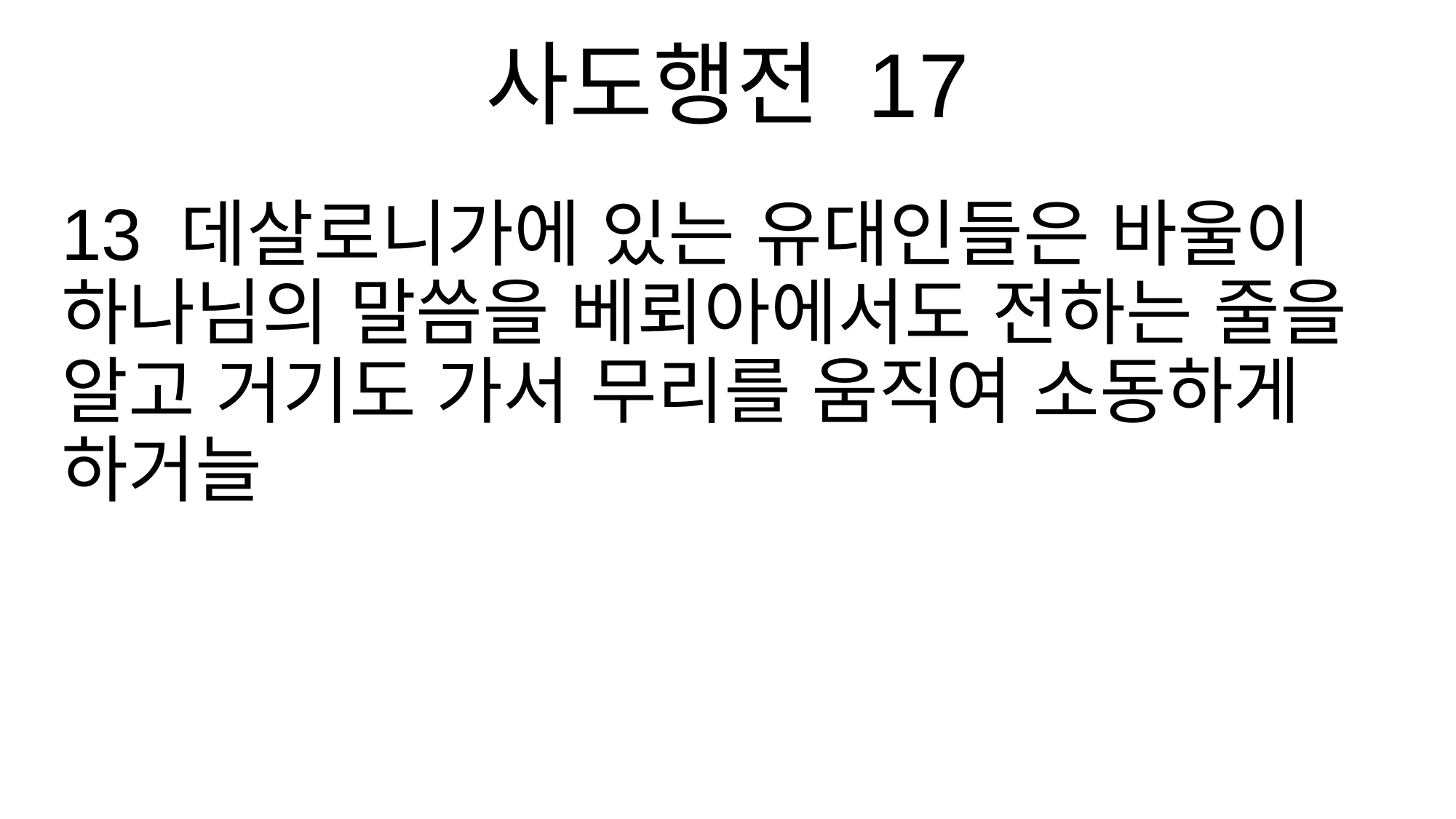

사도행전 17
13 데살로니가에 있는 유대인들은 바울이 하나님의 말씀을 베뢰아에서도 전하는 줄을 알고 거기도 가서 무리를 움직여 소동하게 하거늘